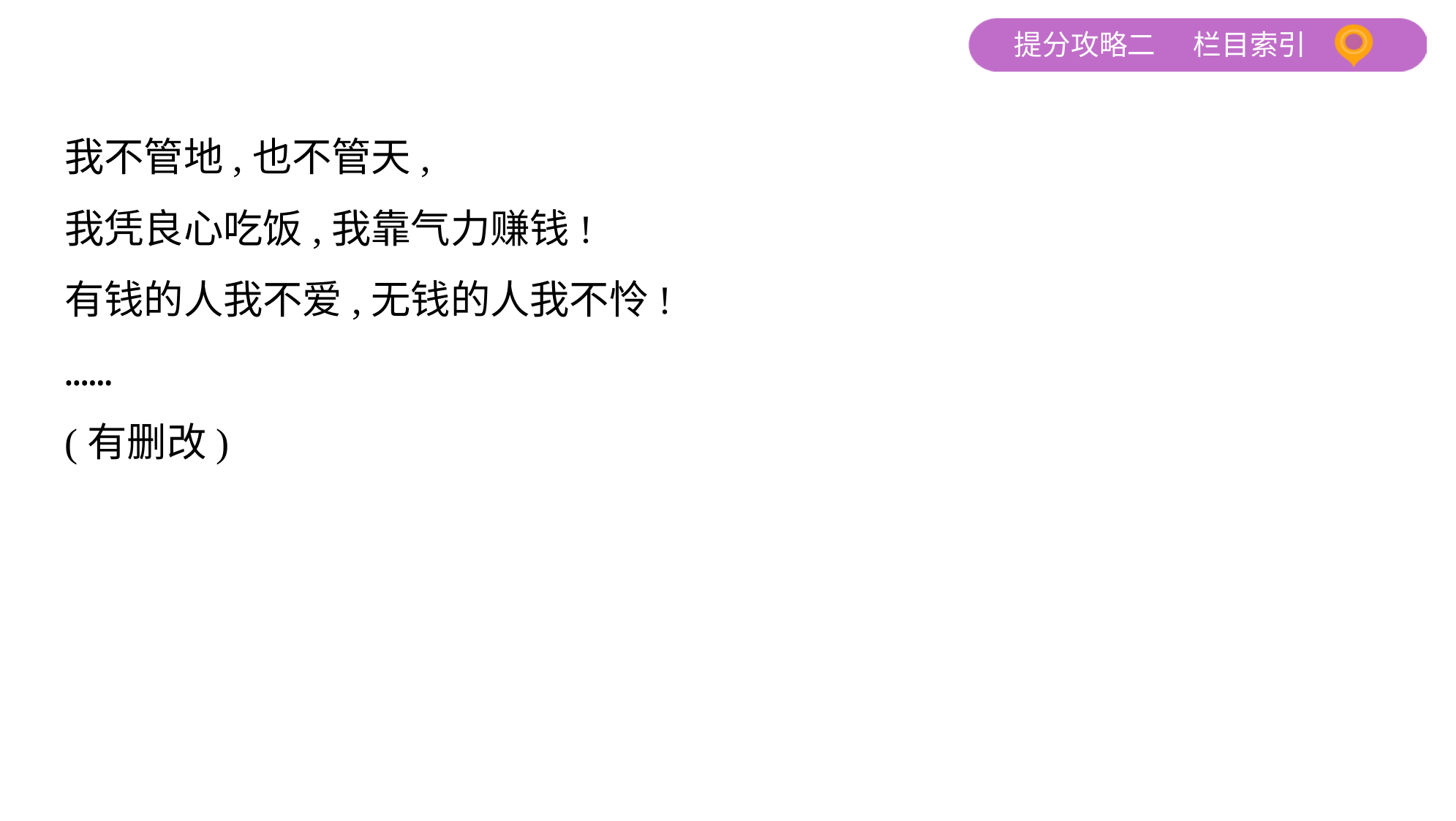

我不管地,也不管天,
我凭良心吃饭,我靠气力赚钱!
有钱的人我不爱,无钱的人我不怜!
……
(有删改)